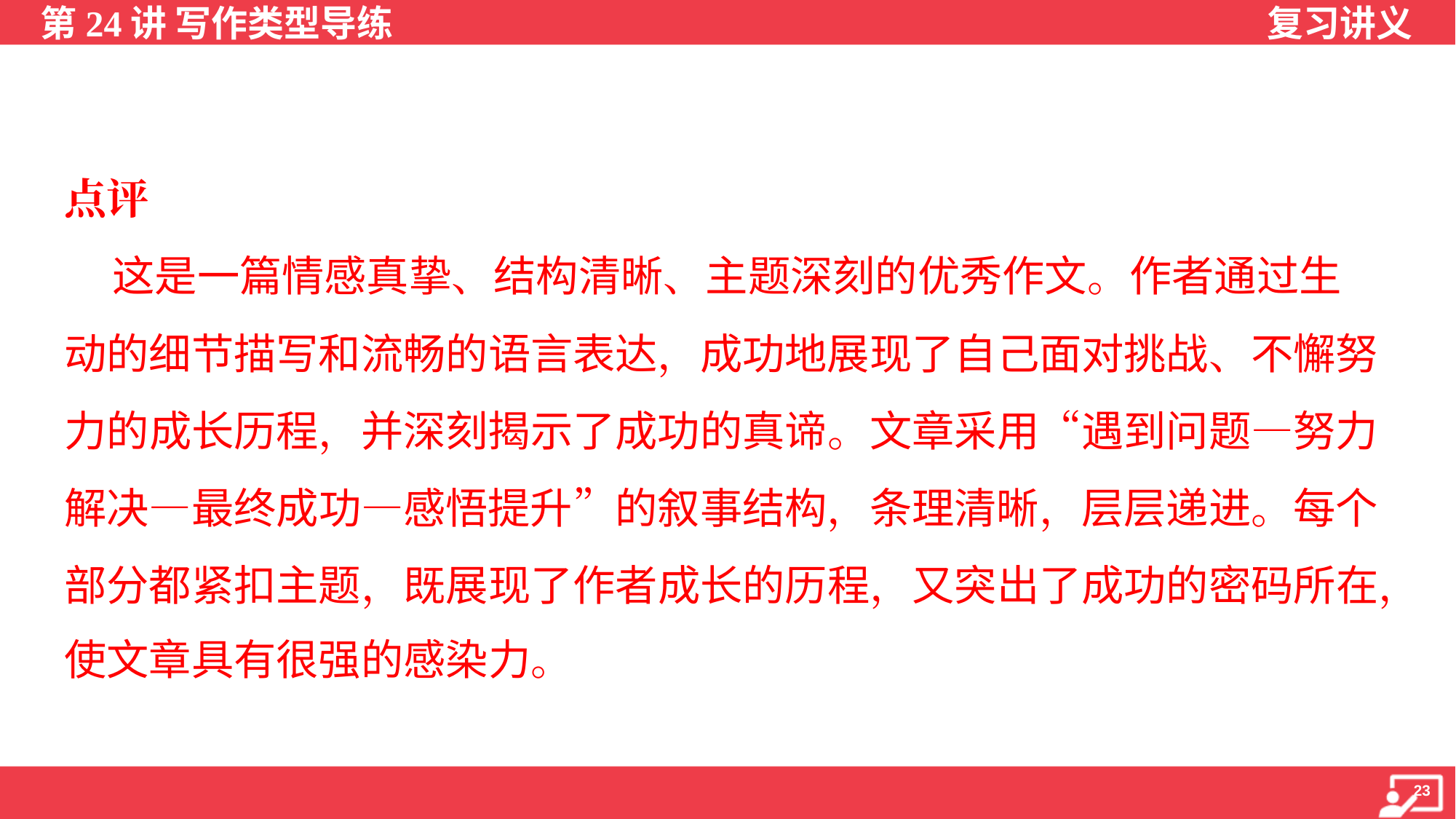

点评
    这是一篇情感真挚、结构清晰、主题深刻的优秀作文。作者通过生
动的细节描写和流畅的语言表达，成功地展现了自己面对挑战、不懈努
力的成长历程，并深刻揭示了成功的真谛。文章采用“遇到问题—努力
解决—最终成功—感悟提升”的叙事结构，条理清晰，层层递进。每个
部分都紧扣主题，既展现了作者成长的历程，又突出了成功的密码所在，
使文章具有很强的感染力。